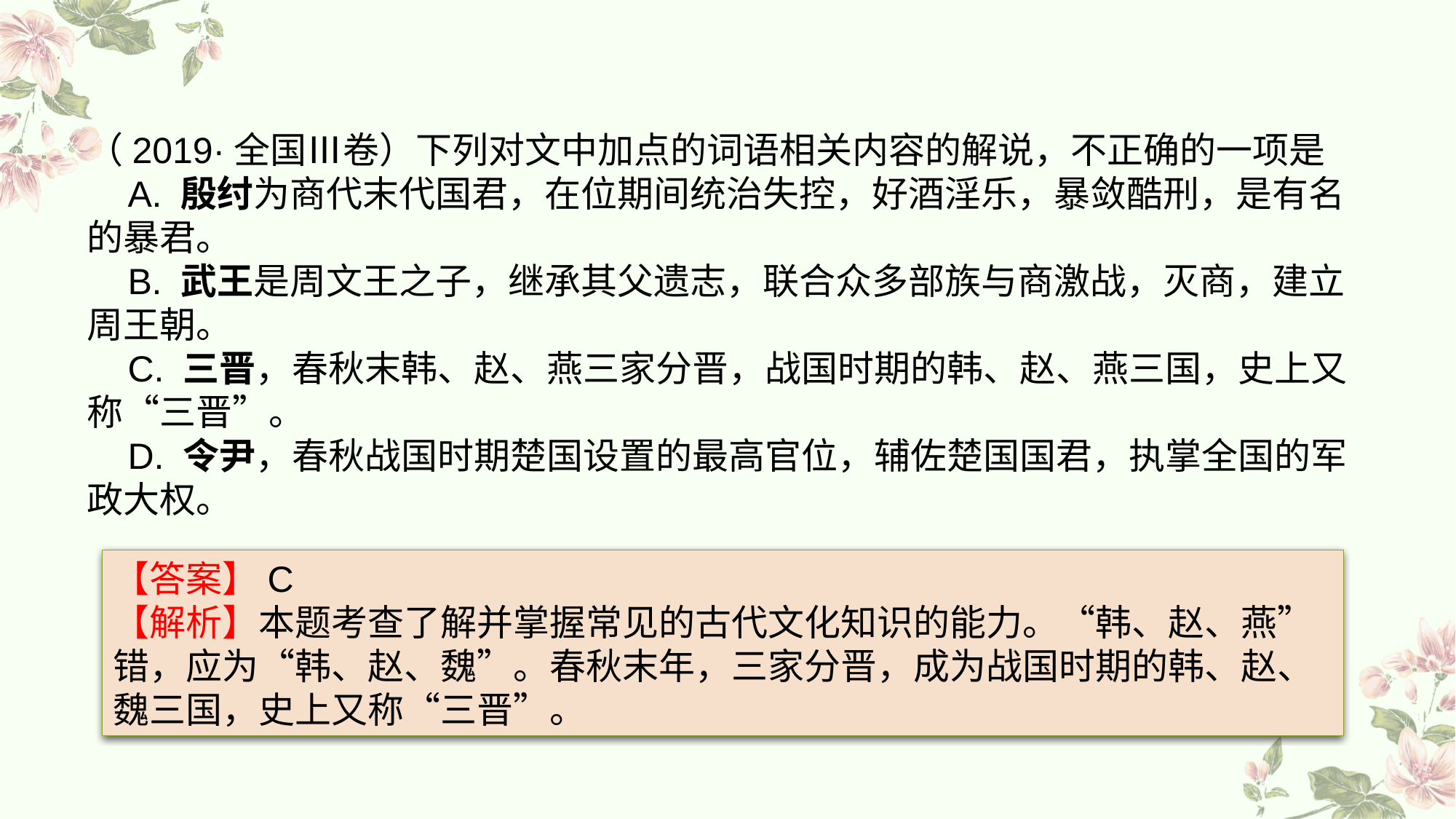

（2019·全国Ⅲ卷）下列对文中加点的词语相关内容的解说，不正确的一项是
    A. 殷纣为商代末代国君，在位期间统治失控，好酒淫乐，暴敛酷刑，是有名的暴君。
    B. 武王是周文王之子，继承其父遗志，联合众多部族与商激战，灭商，建立周王朝。    C. 三晋，春秋末韩、赵、燕三家分晋，战国时期的韩、赵、燕三国，史上又称“三晋”。    D. 令尹，春秋战国时期楚国设置的最高官位，辅佐楚国国君，执掌全国的军政大权。
【答案】C
【解析】本题考查了解并掌握常见的古代文化知识的能力。“韩、赵、燕”错，应为“韩、赵、魏”。春秋末年，三家分晋，成为战国时期的韩、赵、魏三国，史上又称“三晋”。